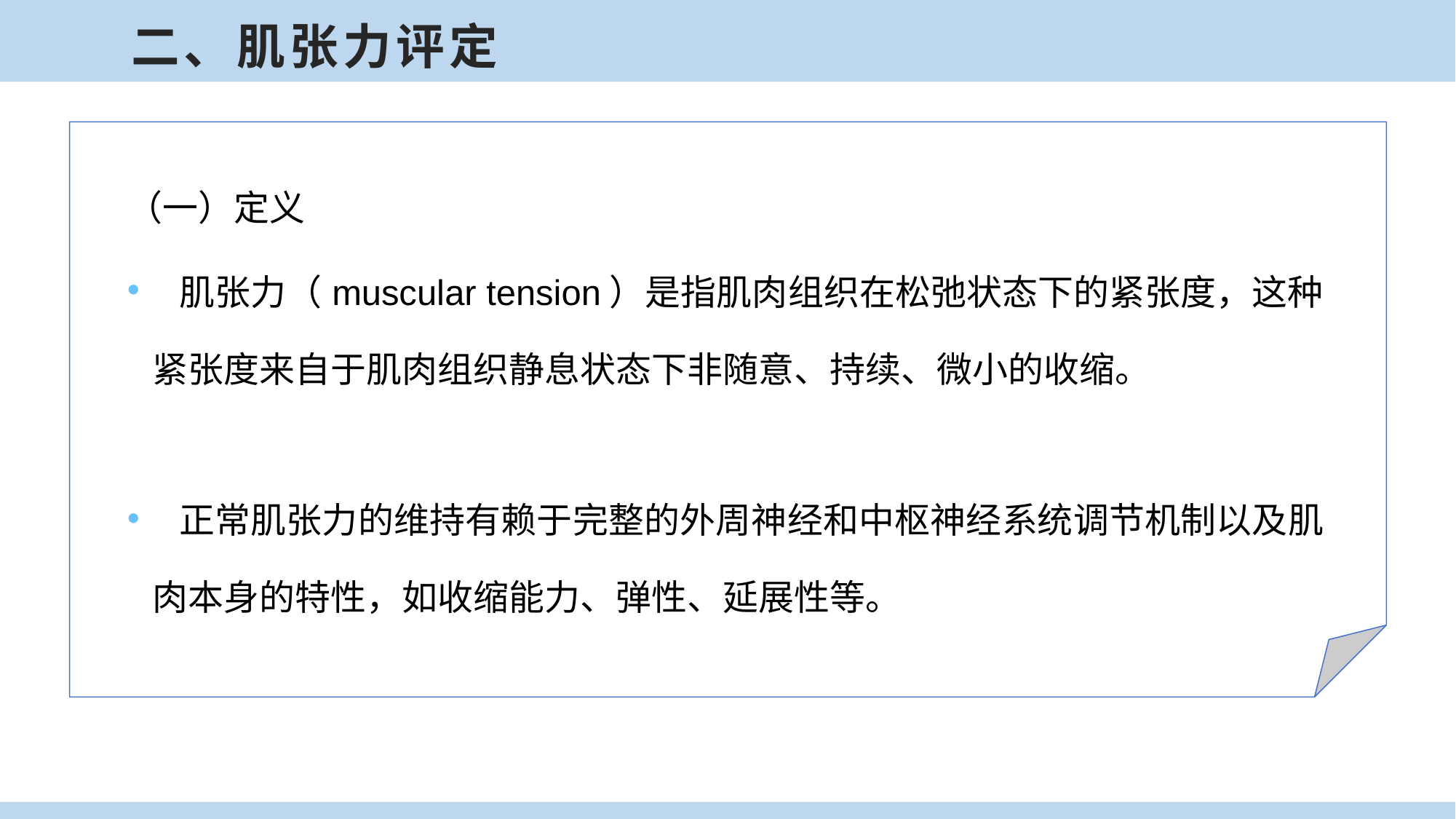

二、肌张力评定

（一）定义
  肌张力（muscular tension）是指肌肉组织在松弛状态下的紧张度，这种紧张度来自于肌肉组织静息状态下非随意、持续、微小的收缩。

  正常肌张力的维持有赖于完整的外周神经和中枢神经系统调节机制以及肌肉本身的特性，如收缩能力、弹性、延展性等。